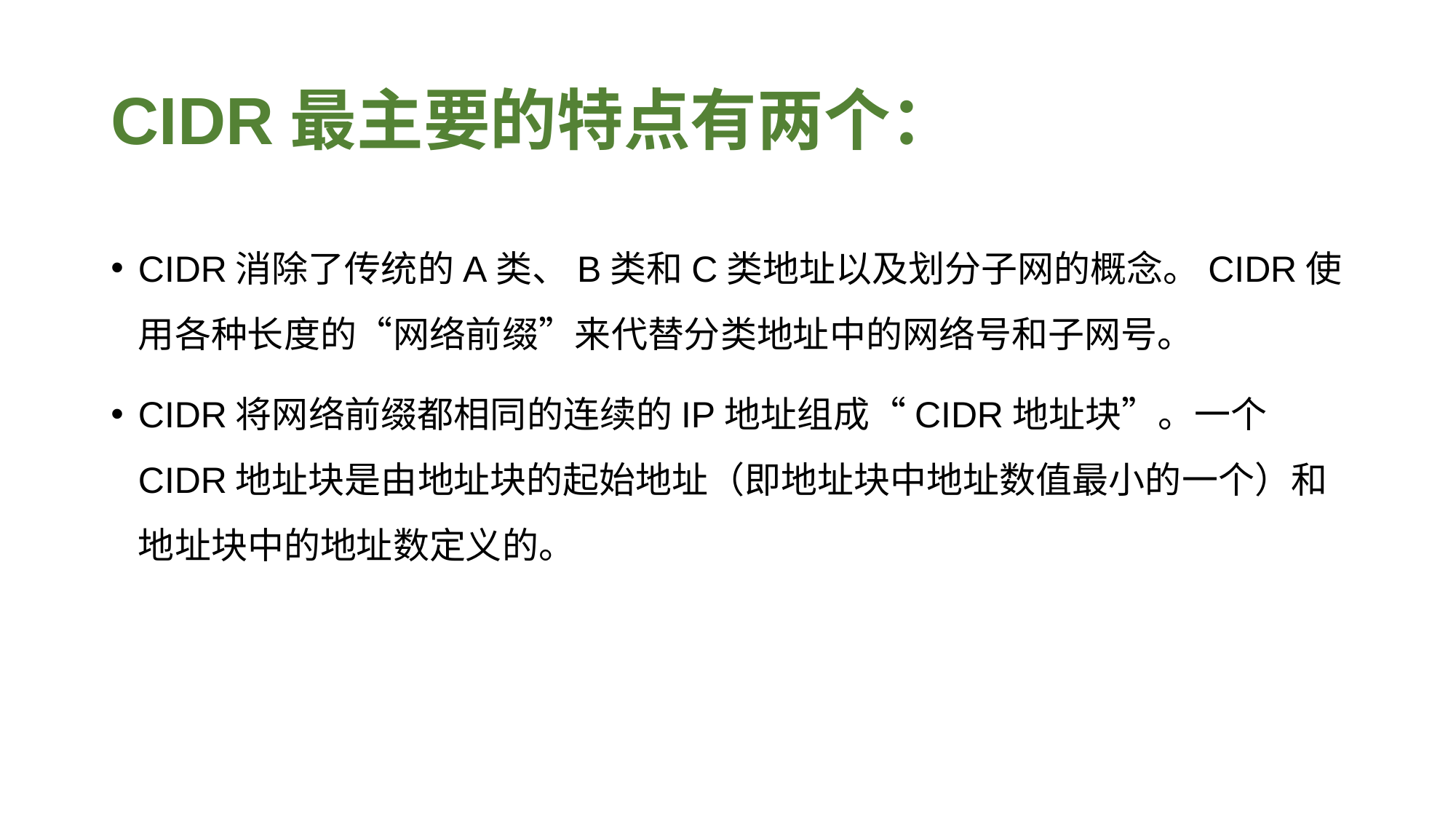

# CIDR最主要的特点有两个：
CIDR消除了传统的A类、B类和C类地址以及划分子网的概念。CIDR使用各种长度的“网络前缀”来代替分类地址中的网络号和子网号。
CIDR将网络前缀都相同的连续的IP地址组成“CIDR地址块”。一个CIDR地址块是由地址块的起始地址（即地址块中地址数值最小的一个）和地址块中的地址数定义的。